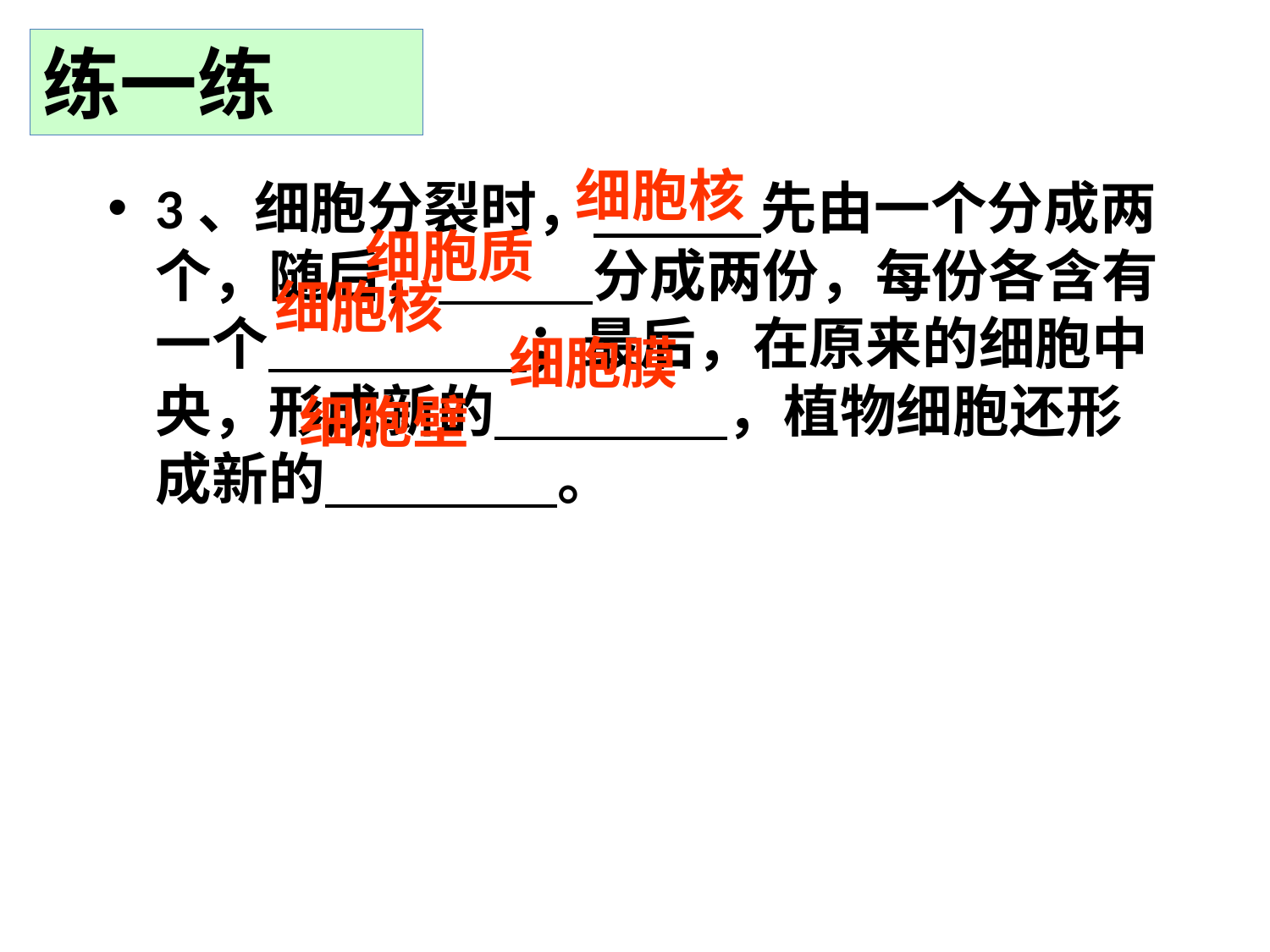

练一练
细胞核
3、细胞分裂时，             先由一个分成两个，随后，            分成两份，每份各含有一个                    ；最后，在原来的细胞中央，形成新的                  ，植物细胞还形成新的                  。
细胞质
细胞核
细胞膜
细胞壁